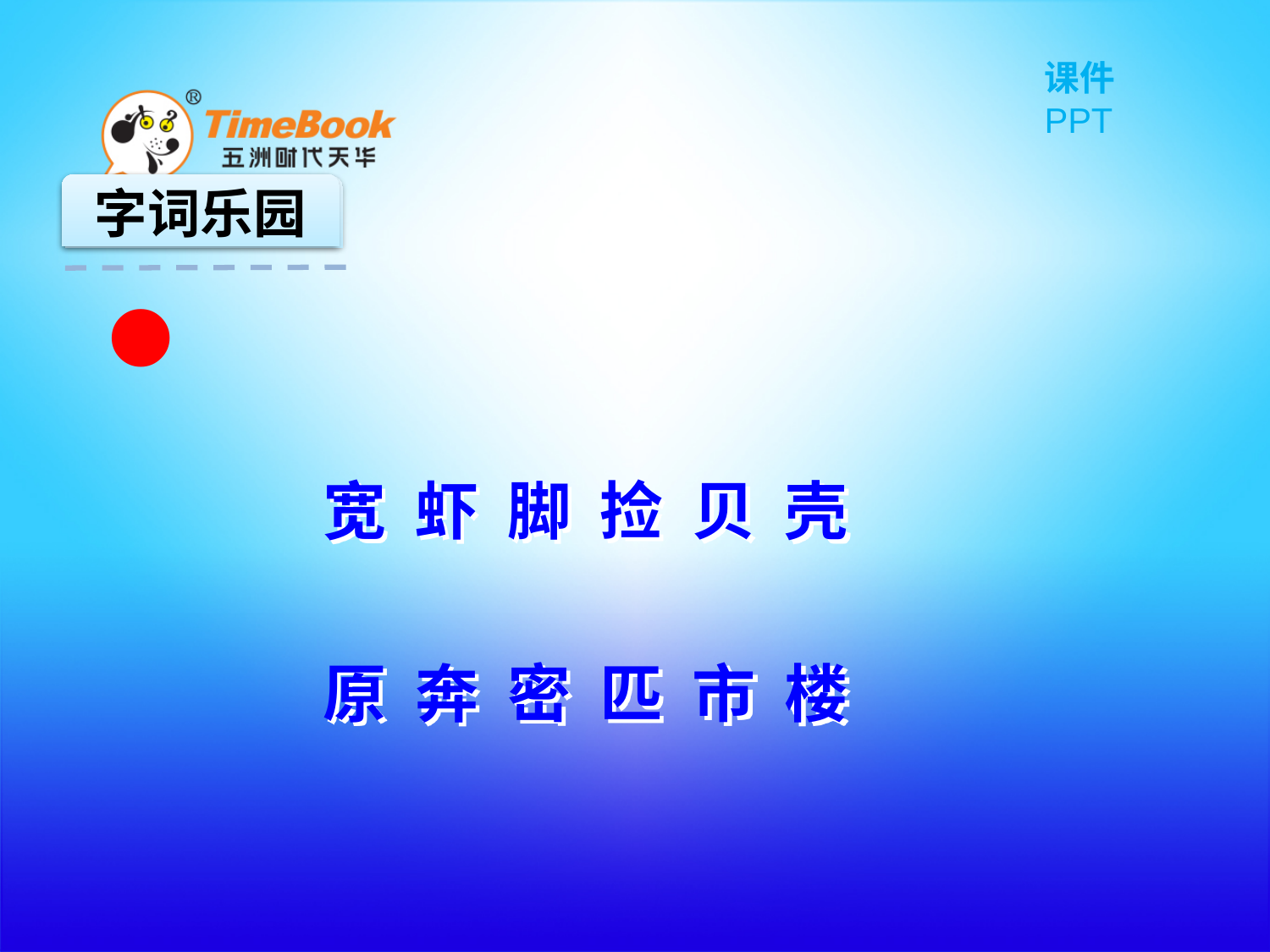

字词乐园

宽  虾  脚  捡  贝  壳

原  奔  密  匹  市  楼